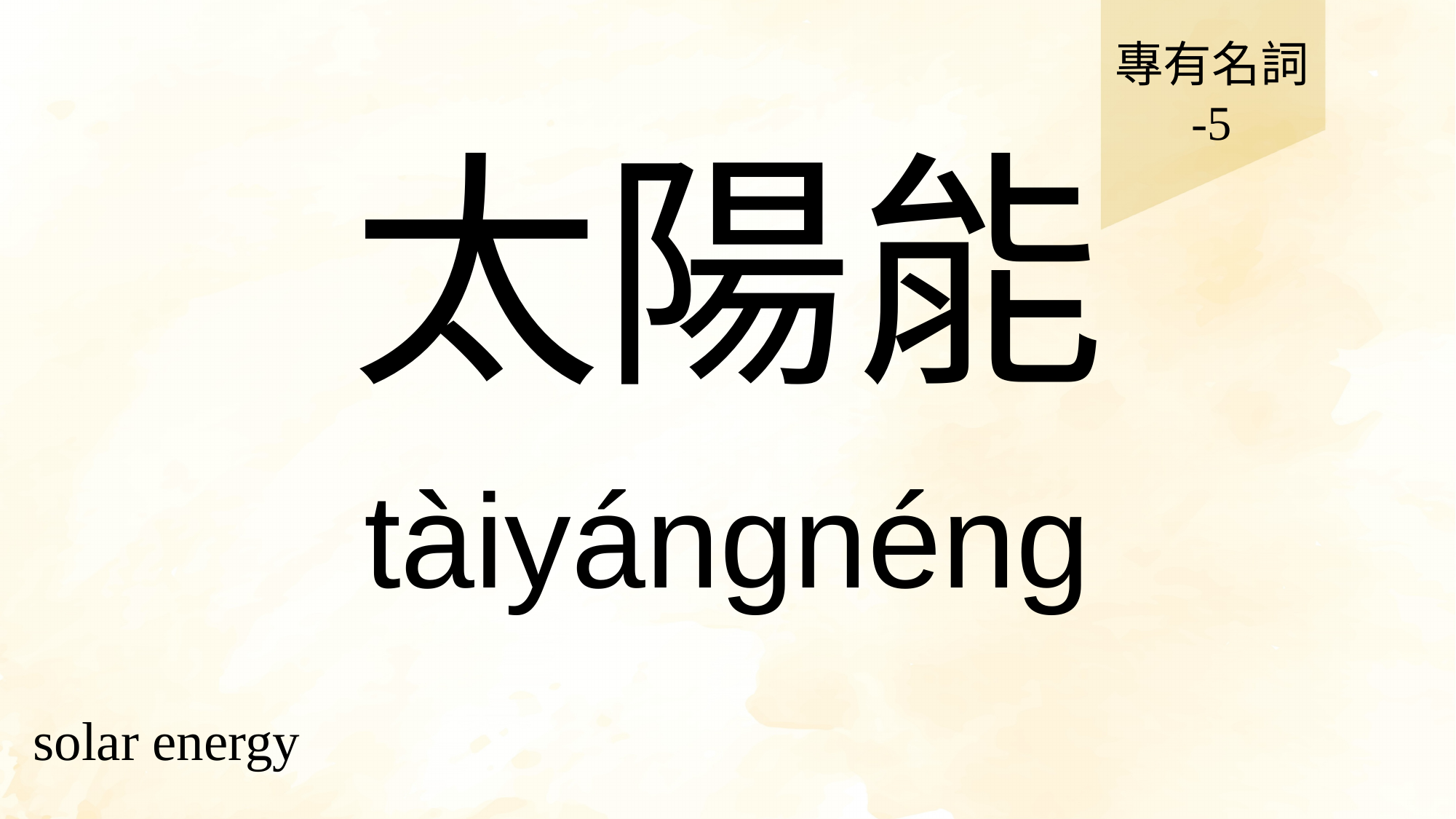

專有名詞
-5
# 太陽能
tàiyángnéng
solar energy